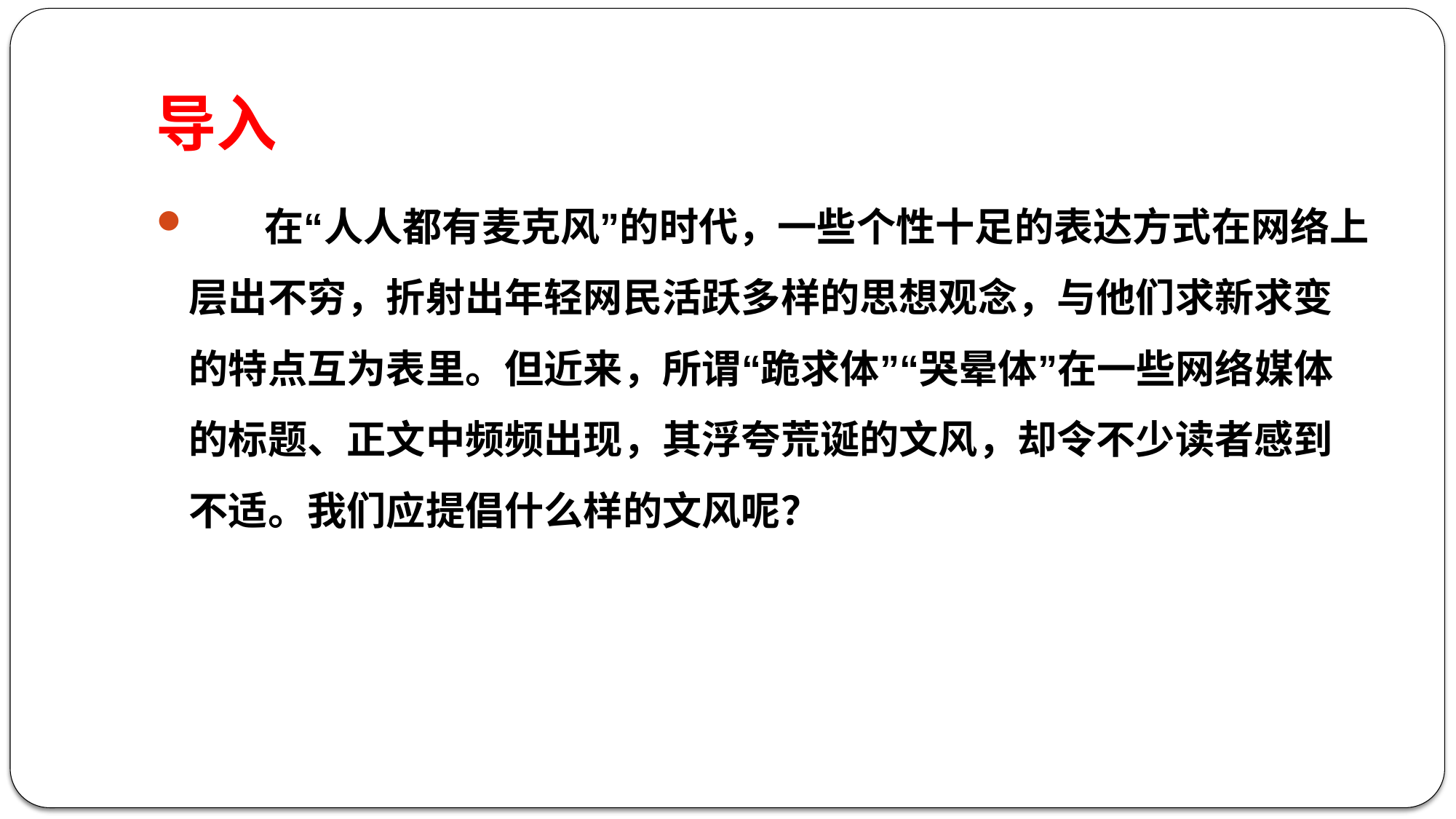

# 导入
      在“人人都有麦克风”的时代，一些个性十足的表达方式在网络上层出不穷，折射出年轻网民活跃多样的思想观念，与他们求新求变的特点互为表里。但近来，所谓“跪求体”“哭晕体”在一些网络媒体的标题、正文中频频出现，其浮夸荒诞的文风，却令不少读者感到不适。我们应提倡什么样的文风呢？